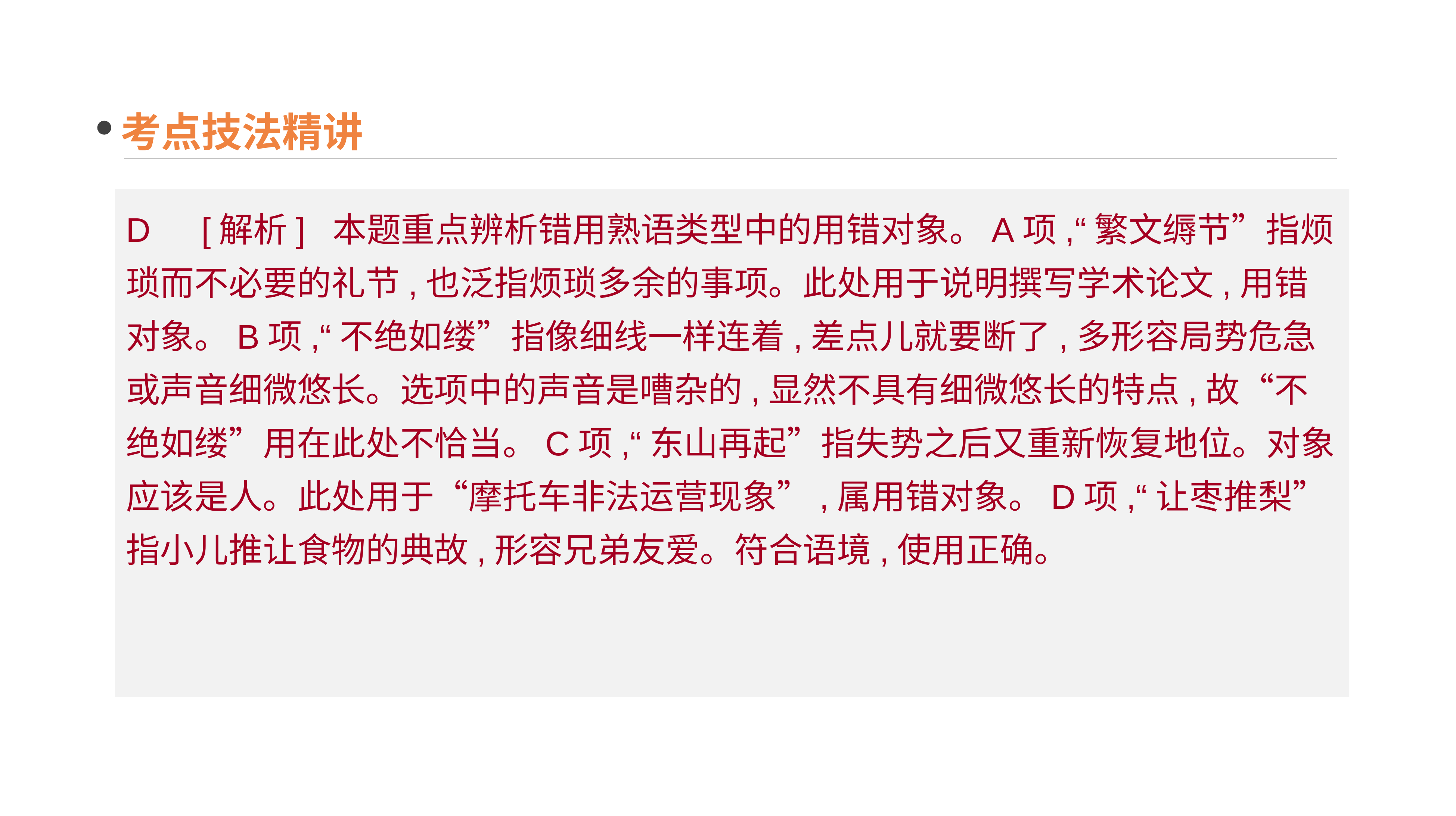

考点技法精讲

D　[解析]  本题重点辨析错用熟语类型中的用错对象。A项,“繁文缛节”指烦琐而不必要的礼节,也泛指烦琐多余的事项。此处用于说明撰写学术论文,用错对象。B项,“不绝如缕”指像细线一样连着,差点儿就要断了,多形容局势危急或声音细微悠长。选项中的声音是嘈杂的,显然不具有细微悠长的特点,故“不绝如缕”用在此处不恰当。C项,“东山再起”指失势之后又重新恢复地位。对象应该是人。此处用于“摩托车非法运营现象”,属用错对象。D项,“让枣推梨”指小儿推让食物的典故,形容兄弟友爱。符合语境,使用正确。